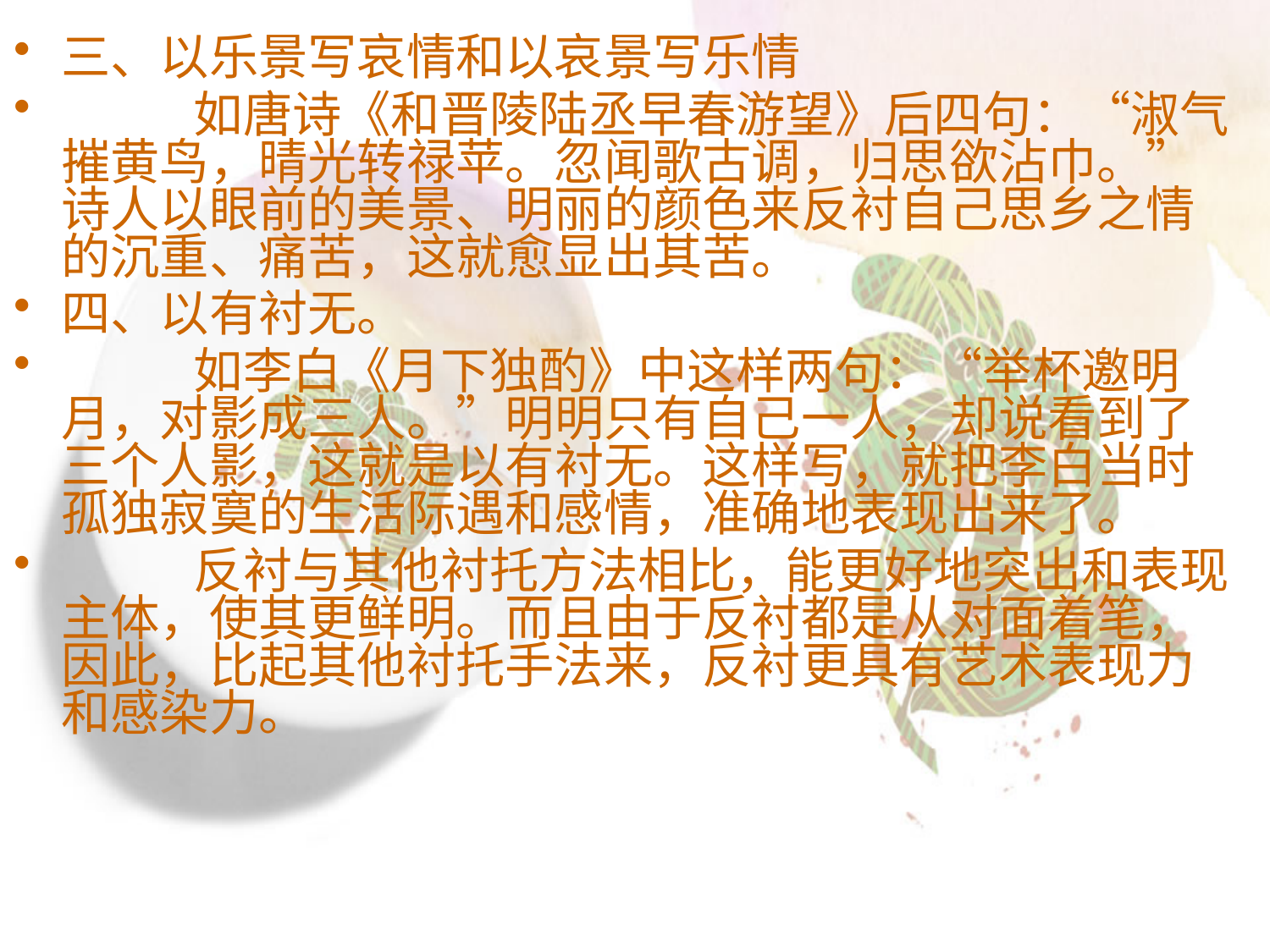

三、以乐景写哀情和以哀景写乐情
  　　如唐诗《和晋陵陆丞早春游望》后四句：“淑气摧黄鸟，晴光转禄苹。忽闻歌古调，归思欲沾巾。”诗人以眼前的美景、明丽的颜色来反衬自己思乡之情的沉重、痛苦，这就愈显出其苦。
四、以有衬无。
  　　如李白《月下独酌》中这样两句：“举杯邀明月，对影成三人。”明明只有自己一人，却说看到了三个人影，这就是以有衬无。这样写，就把李白当时孤独寂寞的生活际遇和感情，准确地表现出来了。
  　　反衬与其他衬托方法相比，能更好地突出和表现主体，使其更鲜明。而且由于反衬都是从对面着笔，因此，比起其他衬托手法来，反衬更具有艺术表现力和感染力。